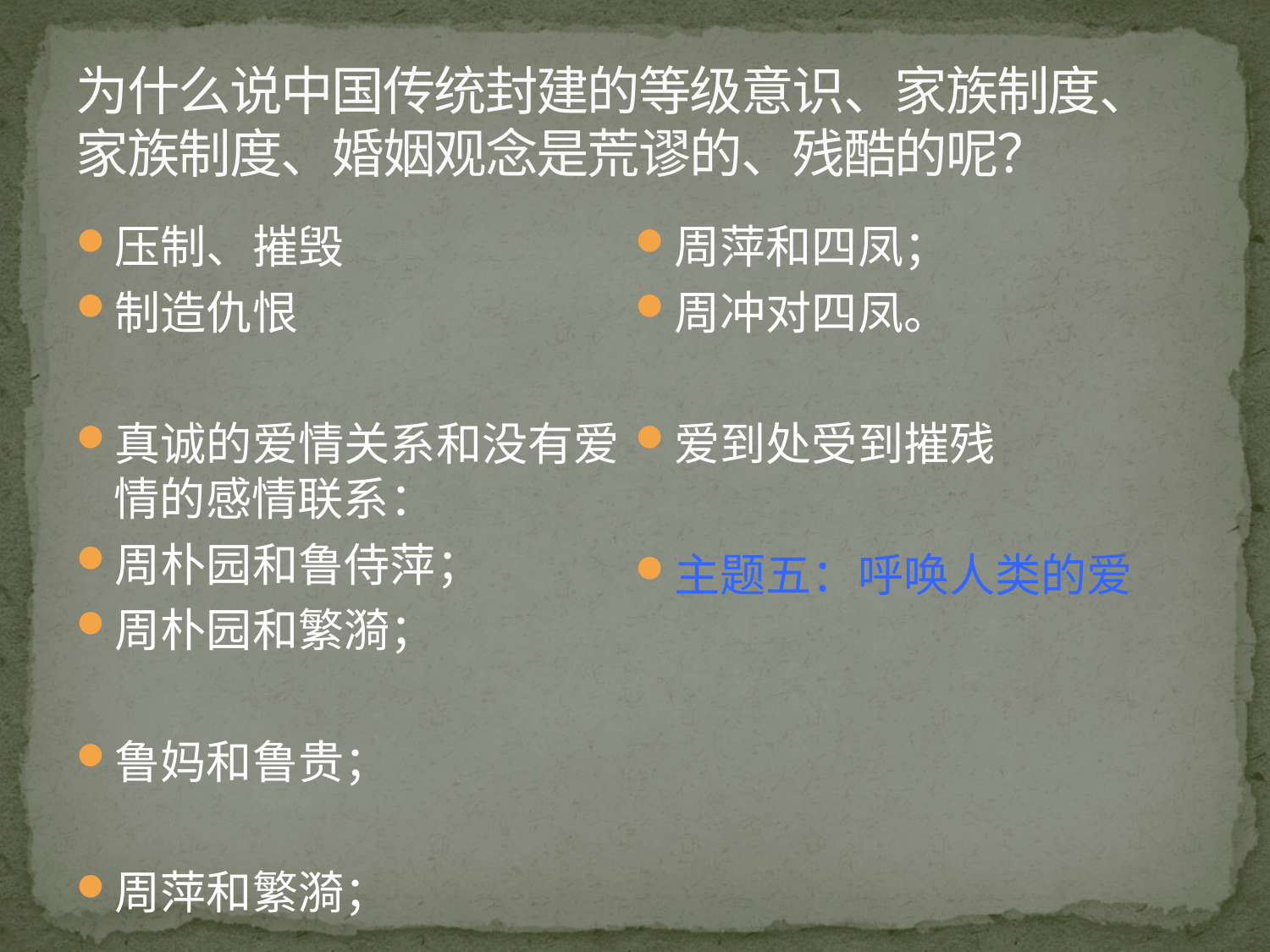

# 为什么说中国传统封建的等级意识、家族制度、家族制度、婚姻观念是荒谬的、残酷的呢？
压制、摧毁
制造仇恨

真诚的爱情关系和没有爱情的感情联系：
周朴园和鲁侍萍；
周朴园和繁漪；

鲁妈和鲁贵；

周萍和繁漪；
周萍和四凤；
周冲对四凤。

爱到处受到摧残

主题五：呼唤人类的爱